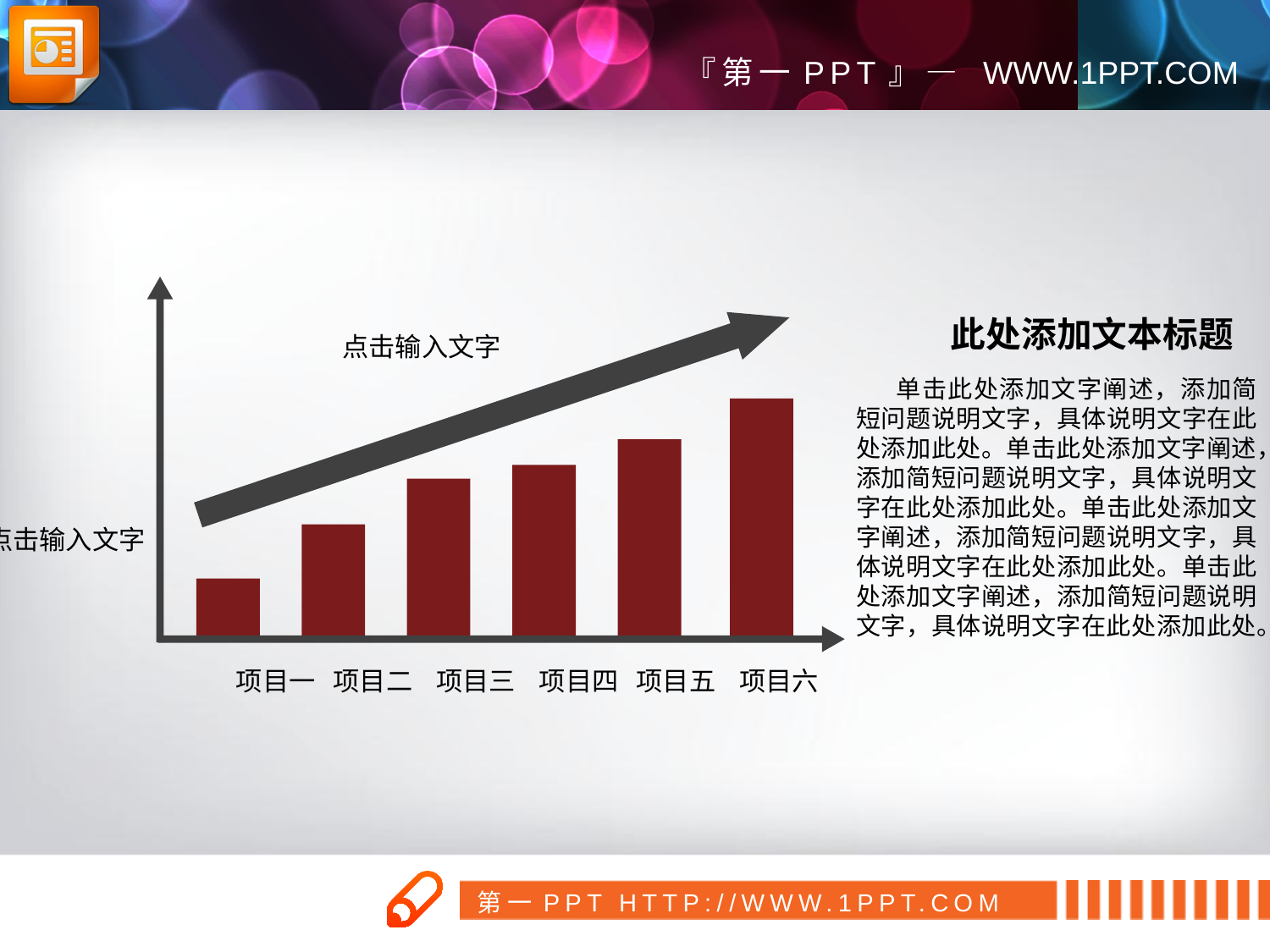

此处添加文本标题
点击输入文字
     单击此处添加文字阐述，添加简短问题说明文字，具体说明文字在此处添加此处。单击此处添加文字阐述，添加简短问题说明文字，具体说明文字在此处添加此处。单击此处添加文字阐述，添加简短问题说明文字，具体说明文字在此处添加此处。单击此处添加文字阐述，添加简短问题说明文字，具体说明文字在此处添加此处。

点击输入文字

项目一   项目二    项目三    项目四   项目五    项目六